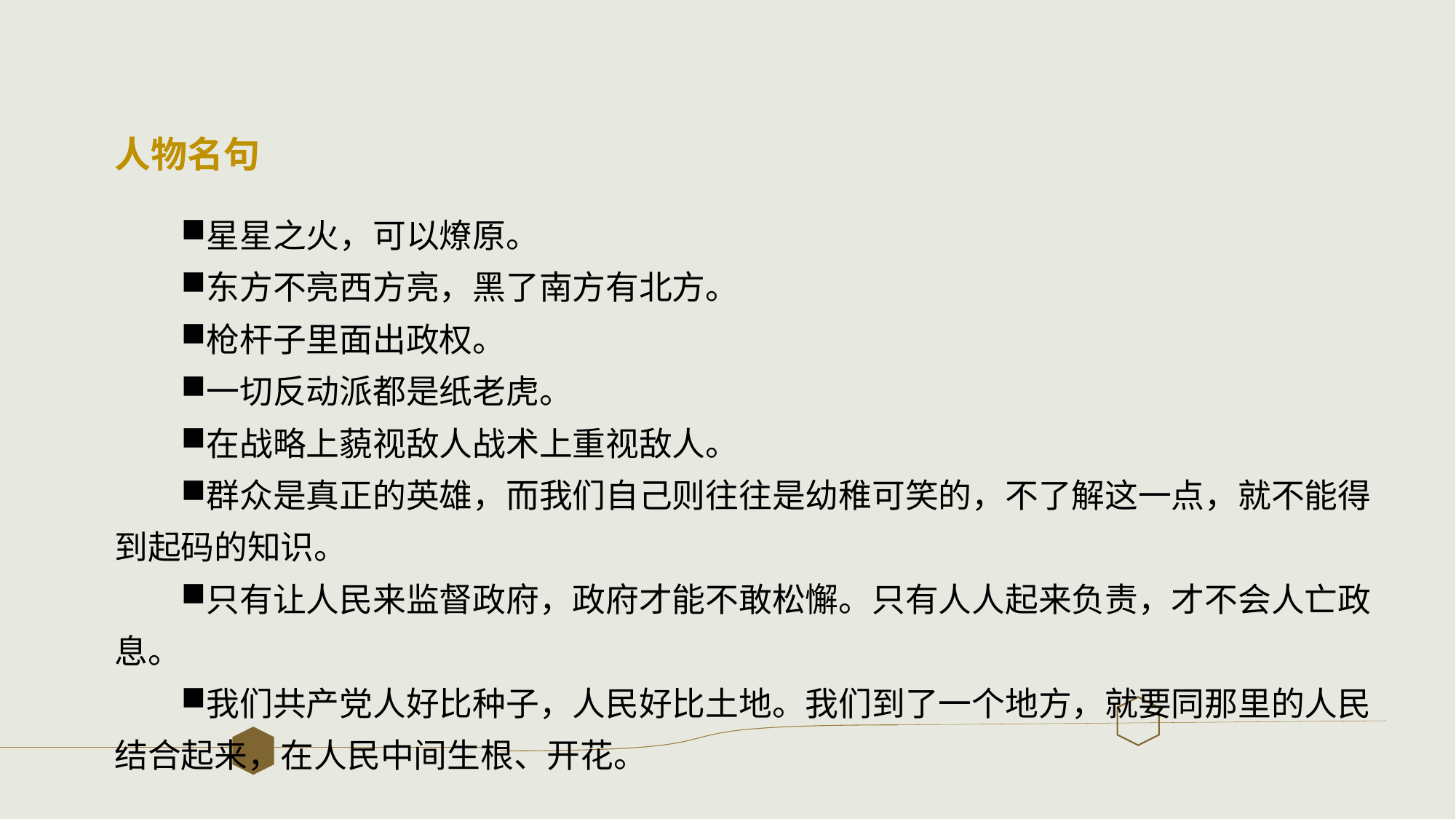

人物名句
星星之火，可以燎原。
东方不亮西方亮，黑了南方有北方。
枪杆子里面出政权。
一切反动派都是纸老虎。
在战略上藐视敌人战术上重视敌人。
群众是真正的英雄，而我们自己则往往是幼稚可笑的，不了解这一点，就不能得到起码的知识。
只有让人民来监督政府，政府才能不敢松懈。只有人人起来负责，才不会人亡政息。
我们共产党人好比种子，人民好比土地。我们到了一个地方，就要同那里的人民结合起来，在人民中间生根、开花。